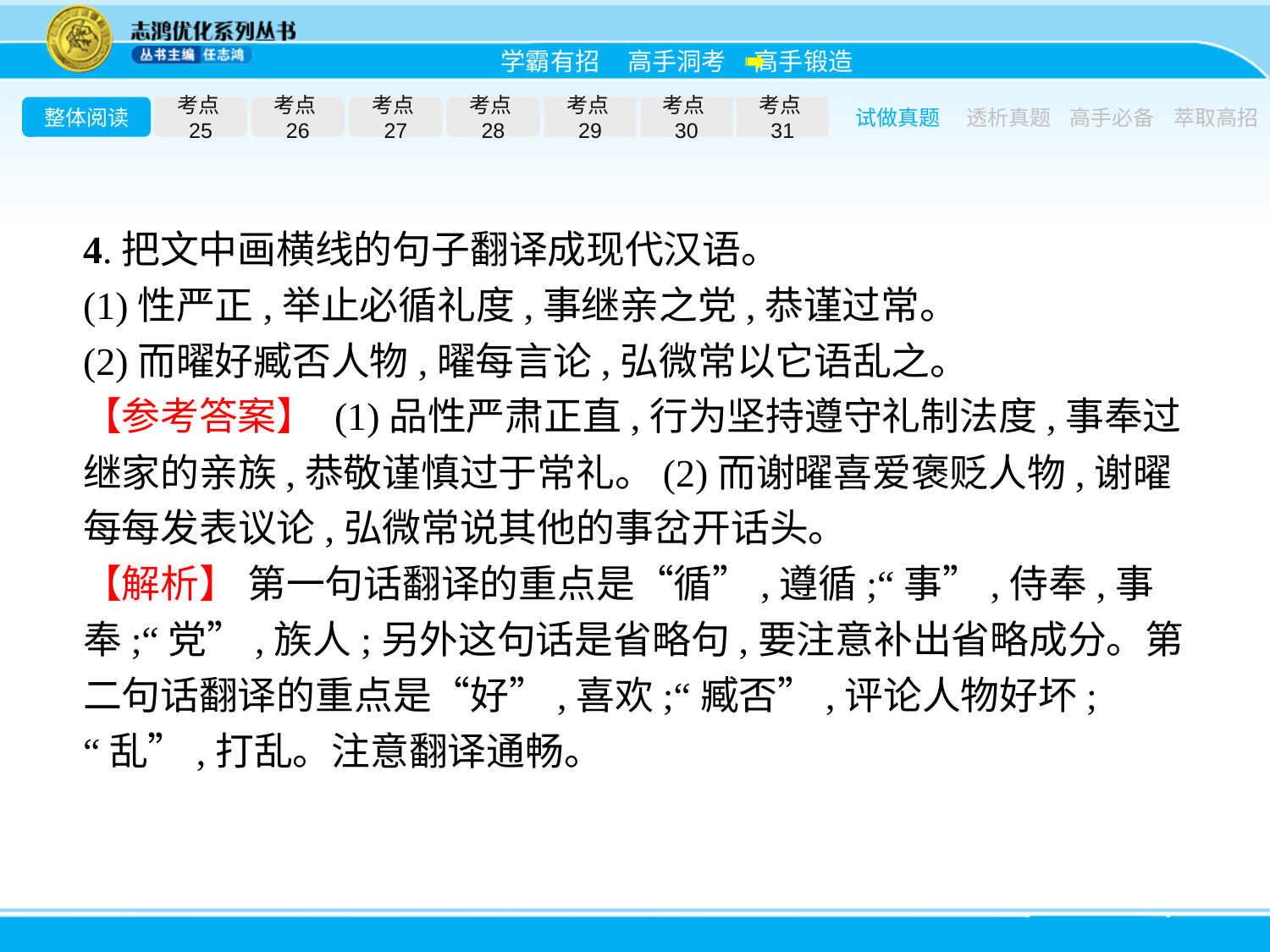

整体阅读
考点25
考点26
考点27
考点28
考点29
考点30
考点31
试做真题
透析真题
高手必备
萃取高招
4.把文中画横线的句子翻译成现代汉语。
(1)性严正,举止必循礼度,事继亲之党,恭谨过常。
(2)而曜好臧否人物,曜每言论,弘微常以它语乱之。
【参考答案】 (1)品性严肃正直,行为坚持遵守礼制法度,事奉过继家的亲族,恭敬谨慎过于常礼。(2)而谢曜喜爱褒贬人物,谢曜每每发表议论,弘微常说其他的事岔开话头。
【解析】 第一句话翻译的重点是“循”,遵循;“事”,侍奉,事奉;“党”,族人;另外这句话是省略句,要注意补出省略成分。第二句话翻译的重点是“好”,喜欢;“臧否”,评论人物好坏;“乱”,打乱。注意翻译通畅。